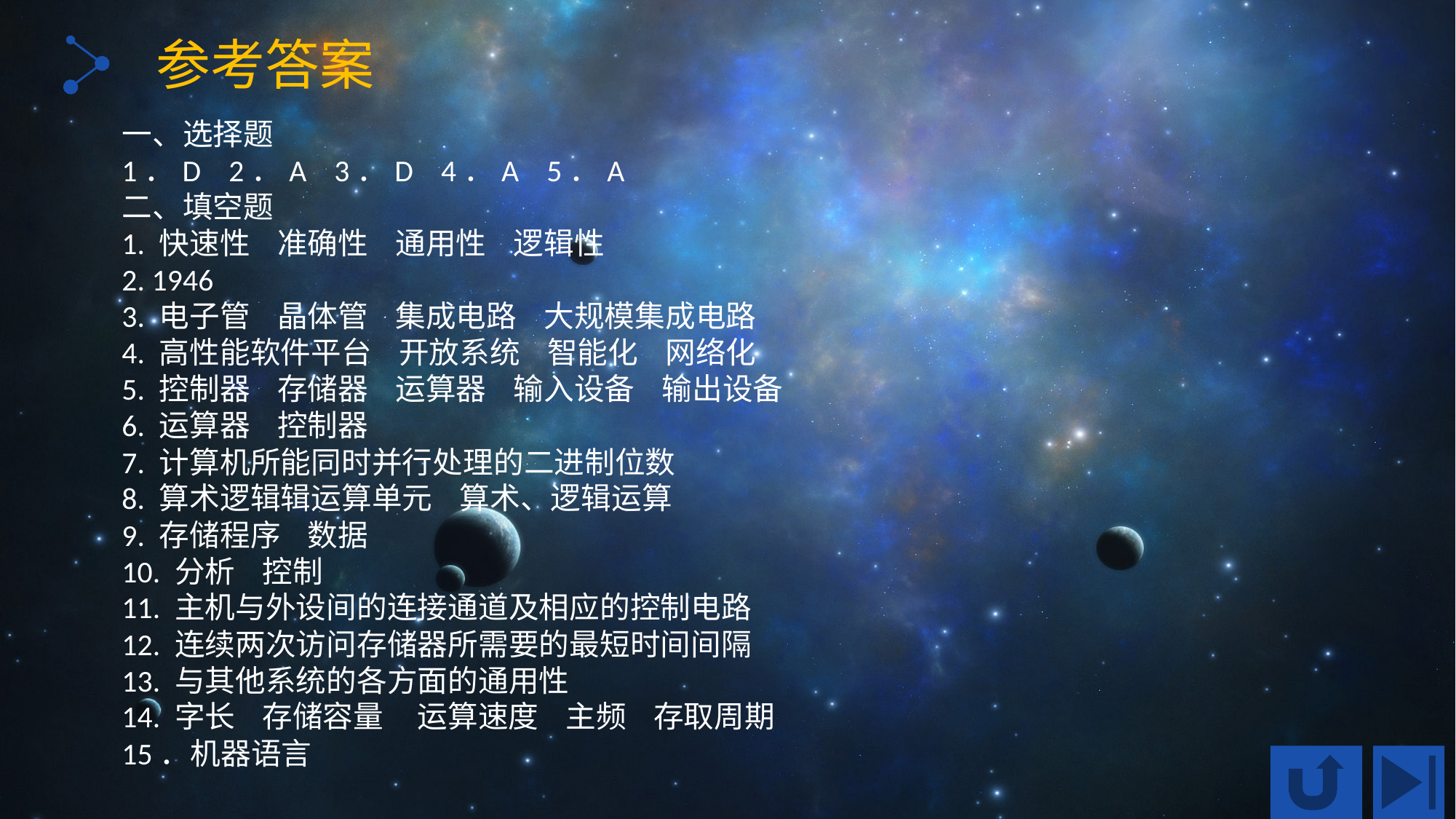

参考答案

一、选择题
1．D    2．A    3．D    4．A    5．A
二、填空题
1. 快速性    准确性    通用性    逻辑性
2. 1946
3. 电子管    晶体管    集成电路    大规模集成电路
4. 高性能软件平台    开放系统    智能化    网络化
5. 控制器    存储器    运算器    输入设备    输出设备
6. 运算器    控制器
7. 计算机所能同时并行处理的二进制位数
8. 算术逻辑辑运算单元    算术、逻辑运算
9. 存储程序    数据
10. 分析    控制
11. 主机与外设间的连接通道及相应的控制电路
12. 连续两次访问存储器所需要的最短时间间隔
13. 与其他系统的各方面的通用性
14. 字长    存储容量     运算速度    主频    存取周期
15．机器语言